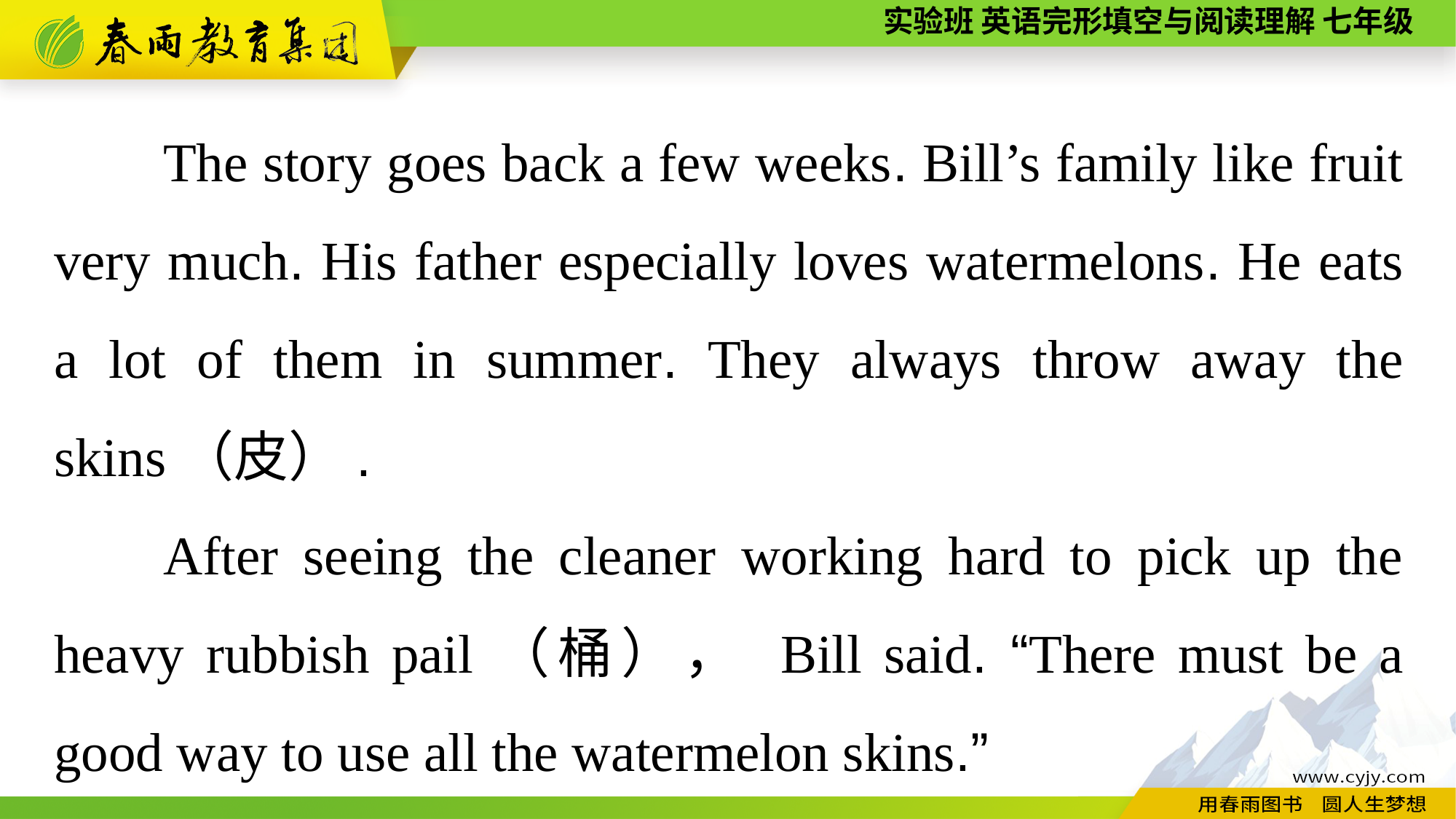

The story goes back a few weeks. Bill’s family like fruit very much. His father especially loves watermelons. He eats a lot of them in summer. They always throw away the skins（皮）.
After seeing the cleaner working hard to pick up the heavy rubbish pail（桶）， Bill said. “There must be a good way to use all the watermelon skins.”